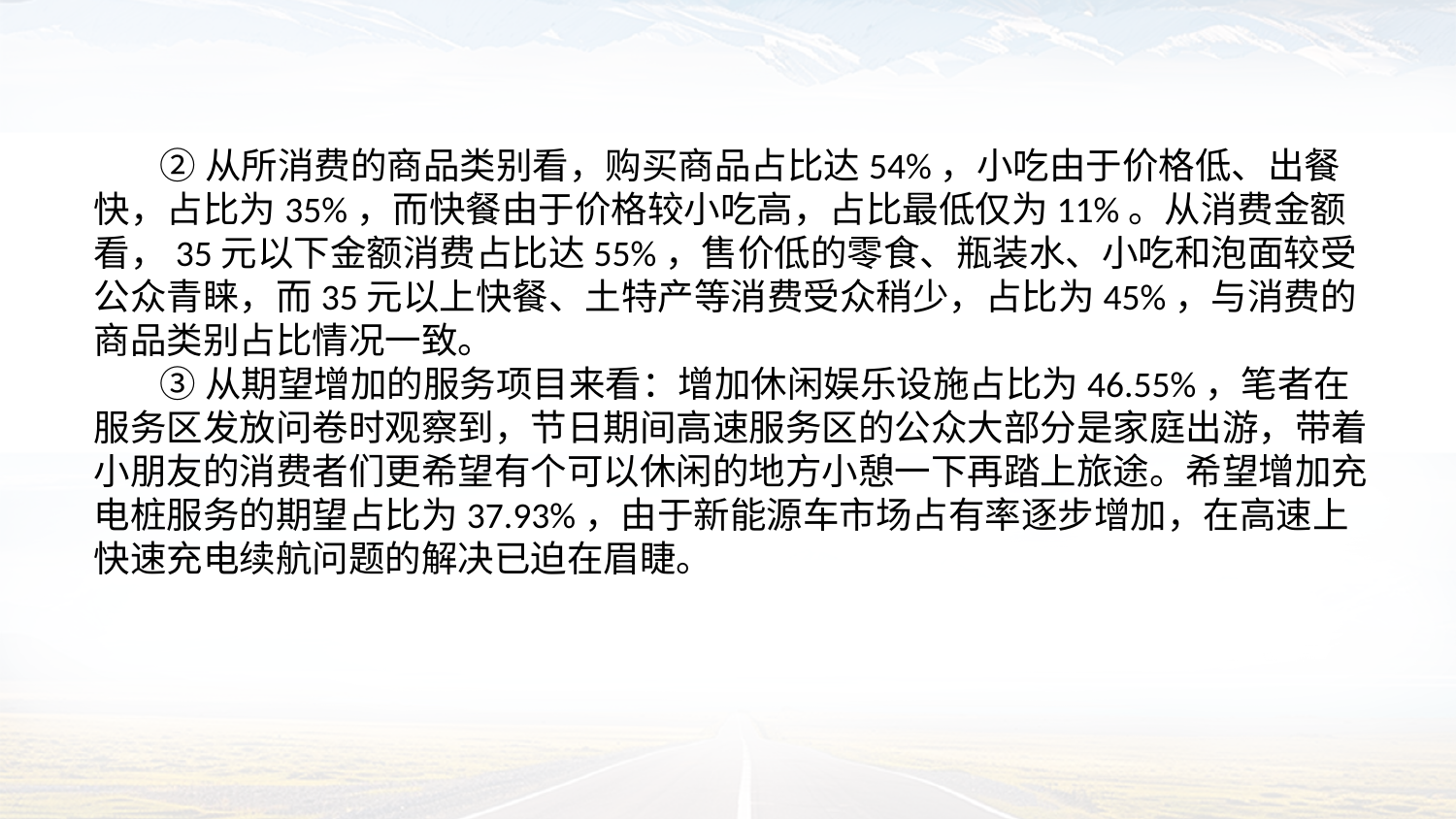

②从所消费的商品类别看，购买商品占比达54%，小吃由于价格低、出餐快，占比为35%，而快餐由于价格较小吃高，占比最低仅为11%。从消费金额看，35元以下金额消费占比达55%，售价低的零食、瓶装水、小吃和泡面较受公众青睐，而35元以上快餐、土特产等消费受众稍少，占比为45%，与消费的商品类别占比情况一致。
        ③从期望增加的服务项目来看：增加休闲娱乐设施占比为46.55%，笔者在服务区发放问卷时观察到，节日期间高速服务区的公众大部分是家庭出游，带着小朋友的消费者们更希望有个可以休闲的地方小憩一下再踏上旅途。希望增加充电桩服务的期望占比为37.93%，由于新能源车市场占有率逐步增加，在高速上快速充电续航问题的解决已迫在眉睫。